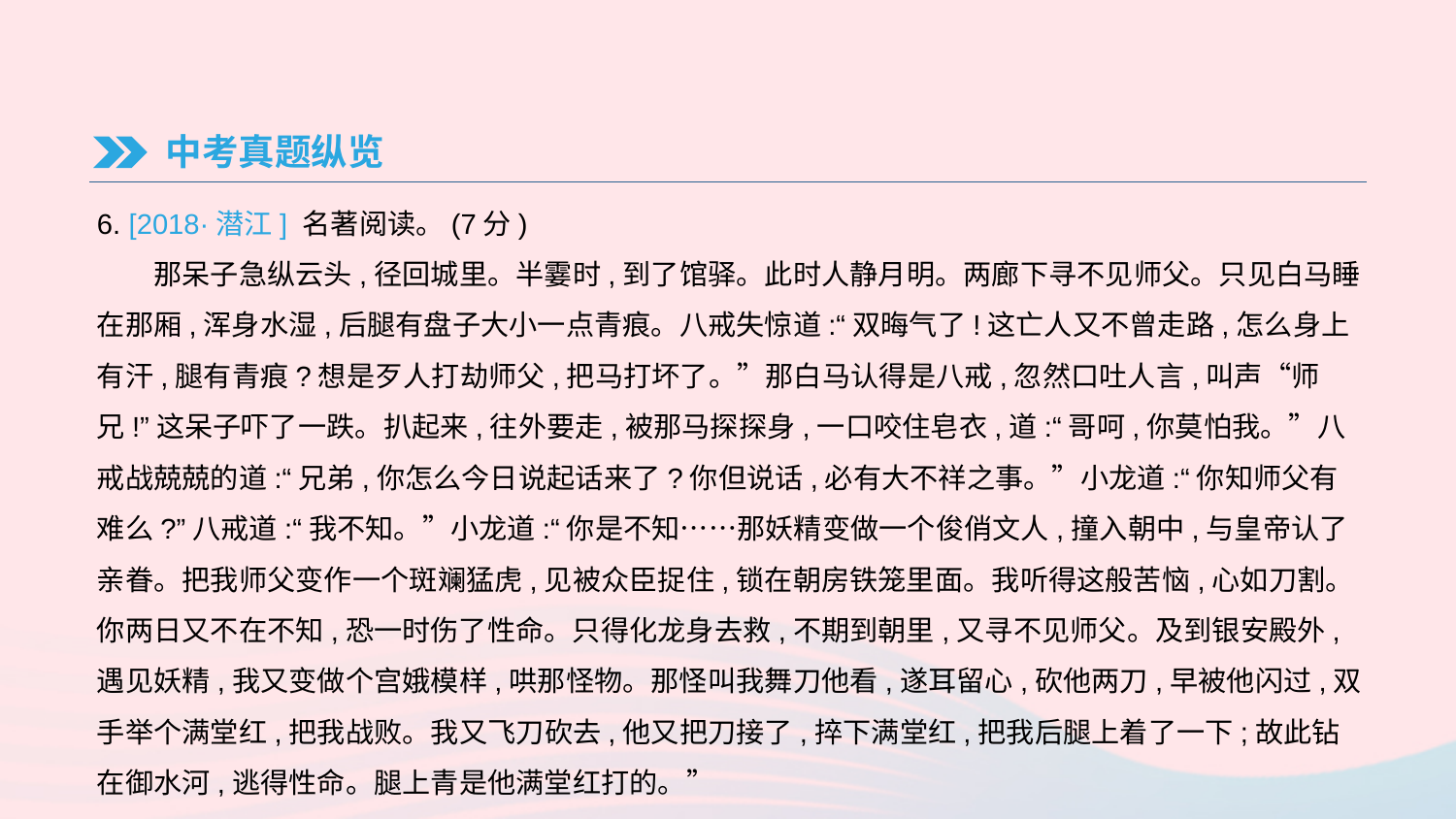

中考真题纵览

6. [2018·潜江] 名著阅读。(7分)
　　那呆子急纵云头,径回城里。半霎时,到了馆驿。此时人静月明。两廊下寻不见师父。只见白马睡在那厢,浑身水湿,后腿有盘子大小一点青痕。八戒失惊道:“双晦气了!这亡人又不曾走路,怎么身上有汗,腿有青痕?想是歹人打劫师父,把马打坏了。”那白马认得是八戒,忽然口吐人言,叫声“师兄!”这呆子吓了一跌。扒起来,往外要走,被那马探探身,一口咬住皂衣,道:“哥呵,你莫怕我。”八戒战兢兢的道:“兄弟,你怎么今日说起话来了?你但说话,必有大不祥之事。”小龙道:“你知师父有难么?”八戒道:“我不知。”小龙道:“你是不知……那妖精变做一个俊俏文人,撞入朝中,与皇帝认了亲眷。把我师父变作一个斑斓猛虎,见被众臣捉住,锁在朝房铁笼里面。我听得这般苦恼,心如刀割。你两日又不在不知,恐一时伤了性命。只得化龙身去救,不期到朝里,又寻不见师父。及到银安殿外,遇见妖精,我又变做个宫娥模样,哄那怪物。那怪叫我舞刀他看,遂耳留心,砍他两刀,早被他闪过,双手举个满堂红,把我战败。我又飞刀砍去,他又把刀接了,捽下满堂红,把我后腿上着了一下;故此钻在御水河,逃得性命。腿上青是他满堂红打的。”